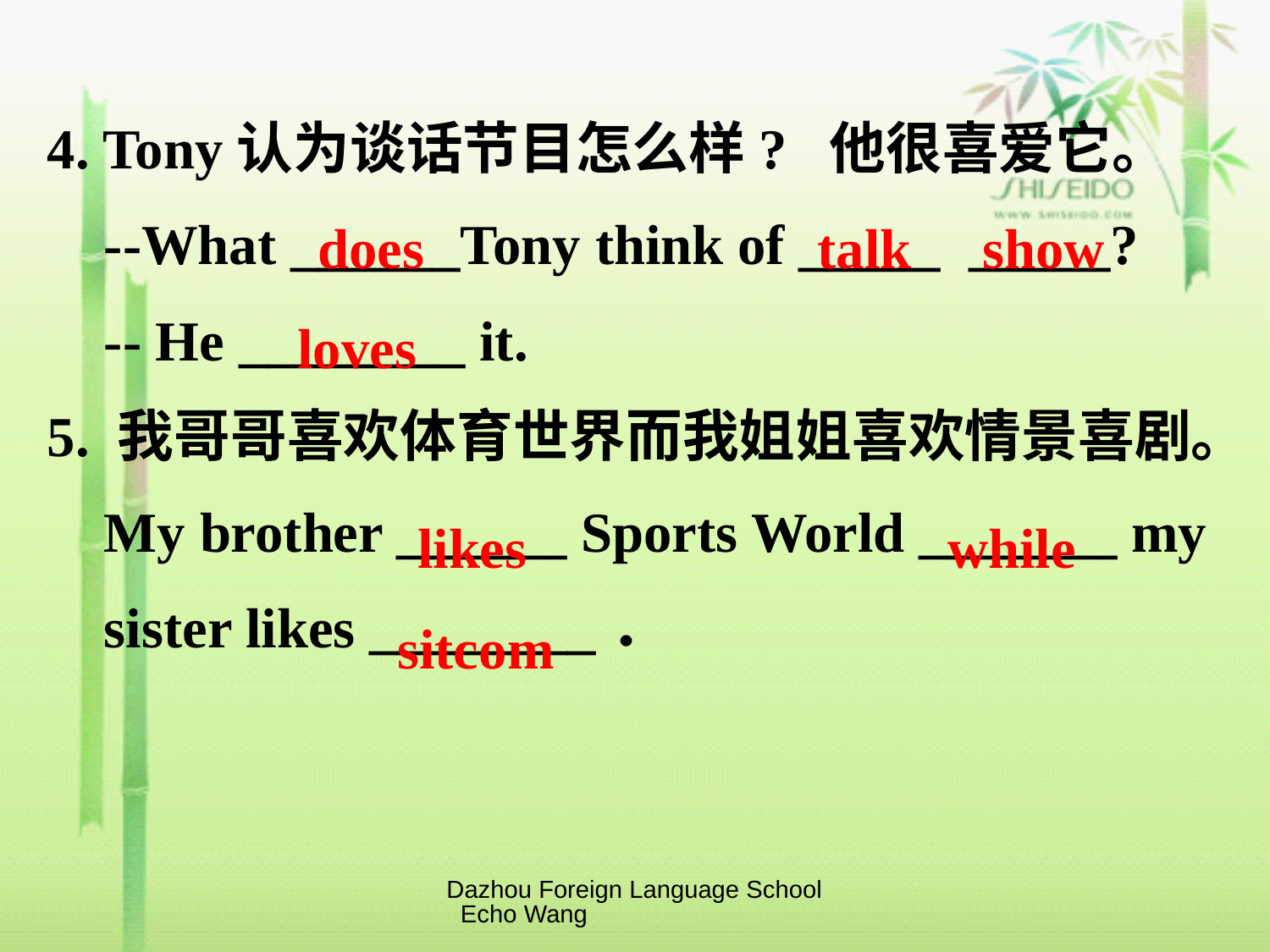

4. Tony认为谈话节目怎么样?  他很喜爱它。
    --What ______Tony think of _____  _____?
    -- He ________ it.
5. 我哥哥喜欢体育世界而我姐姐喜欢情景喜剧。
    My brother ______ Sports World _______ my
    sister likes ________．
does
talk     show
loves
likes
while
sitcom
Dazhou Foreign Language School  Echo Wang